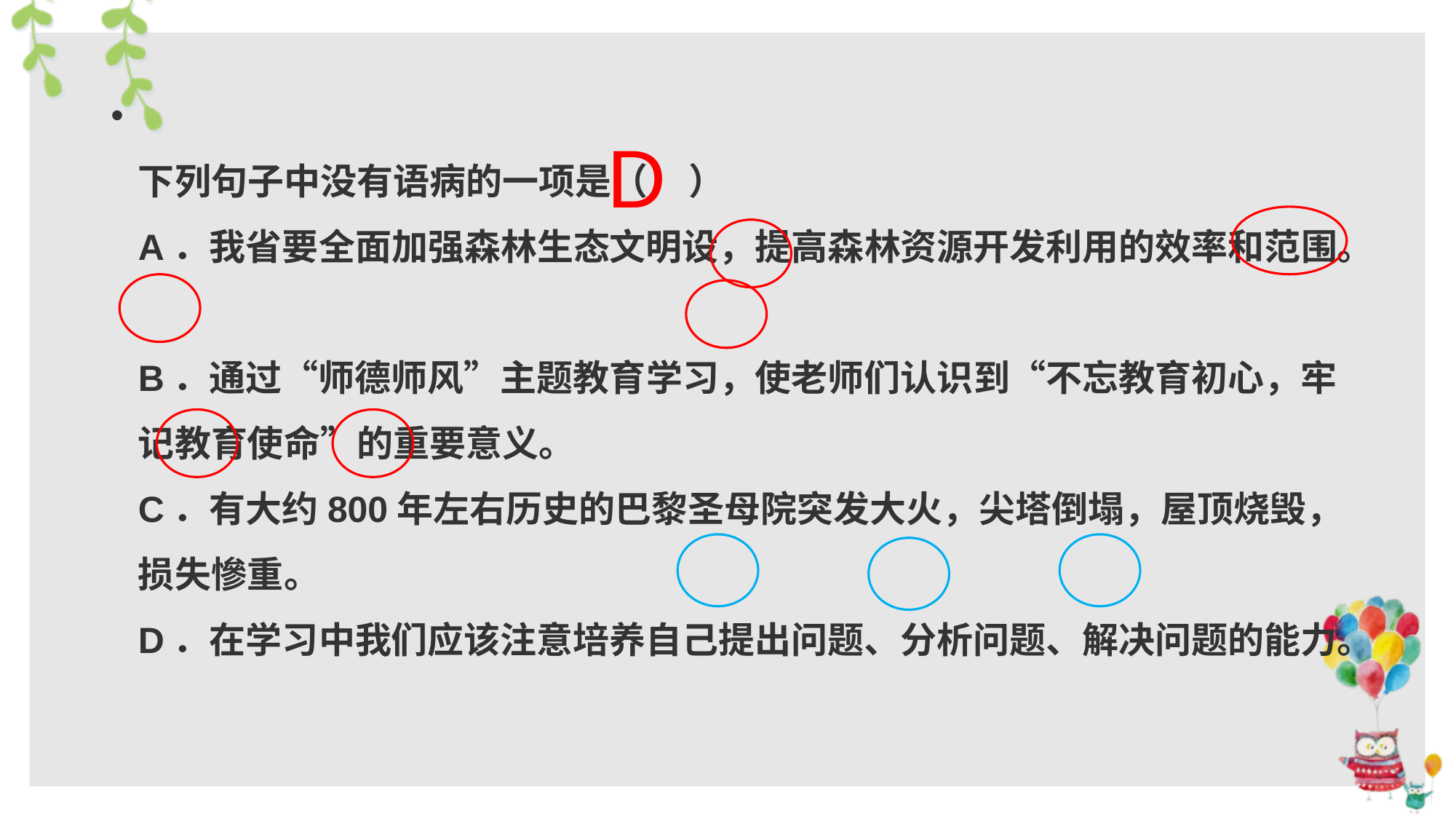

下列句子中没有语病的一项是（     ）
A．我省要全面加强森林生态文明设，提高森林资源开发利用的效率和范围。
B．通过“师德师风”主题教育学习，使老师们认识到“不忘教育初心，牢记教育使命”的重要意义。
C．有大约800年左右历史的巴黎圣母院突发大火，尖塔倒塌，屋顶烧毁，损失慘重。
D．在学习中我们应该注意培养自己提出问题、分析问题、解决问题的能力。
D